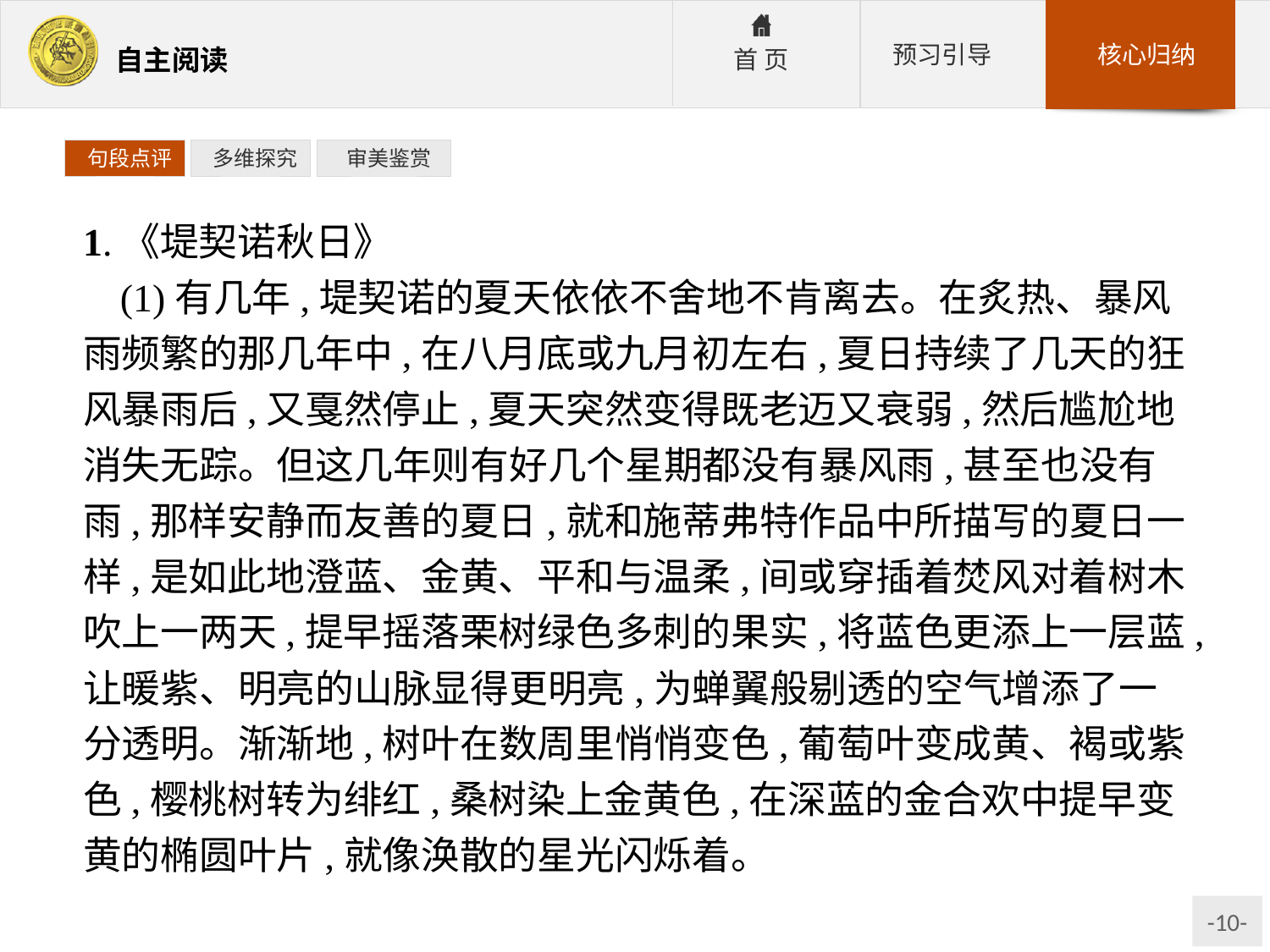

句段点评
 多维探究
 审美鉴赏
1.《堤契诺秋日》
(1)有几年,堤契诺的夏天依依不舍地不肯离去。在炙热、暴风雨频繁的那几年中,在八月底或九月初左右,夏日持续了几天的狂风暴雨后,又戛然停止,夏天突然变得既老迈又衰弱,然后尴尬地消失无踪。但这几年则有好几个星期都没有暴风雨,甚至也没有雨,那样安静而友善的夏日,就和施蒂弗特作品中所描写的夏日一样,是如此地澄蓝、金黄、平和与温柔,间或穿插着焚风对着树木吹上一两天,提早摇落栗树绿色多刺的果实,将蓝色更添上一层蓝,让暖紫、明亮的山脉显得更明亮,为蝉翼般剔透的空气增添了一分透明。渐渐地,树叶在数周里悄悄变色,葡萄叶变成黄、褐或紫色,樱桃树转为绯红,桑树染上金黄色,在深蓝的金合欢中提早变黄的椭圆叶片,就像涣散的星光闪烁着。